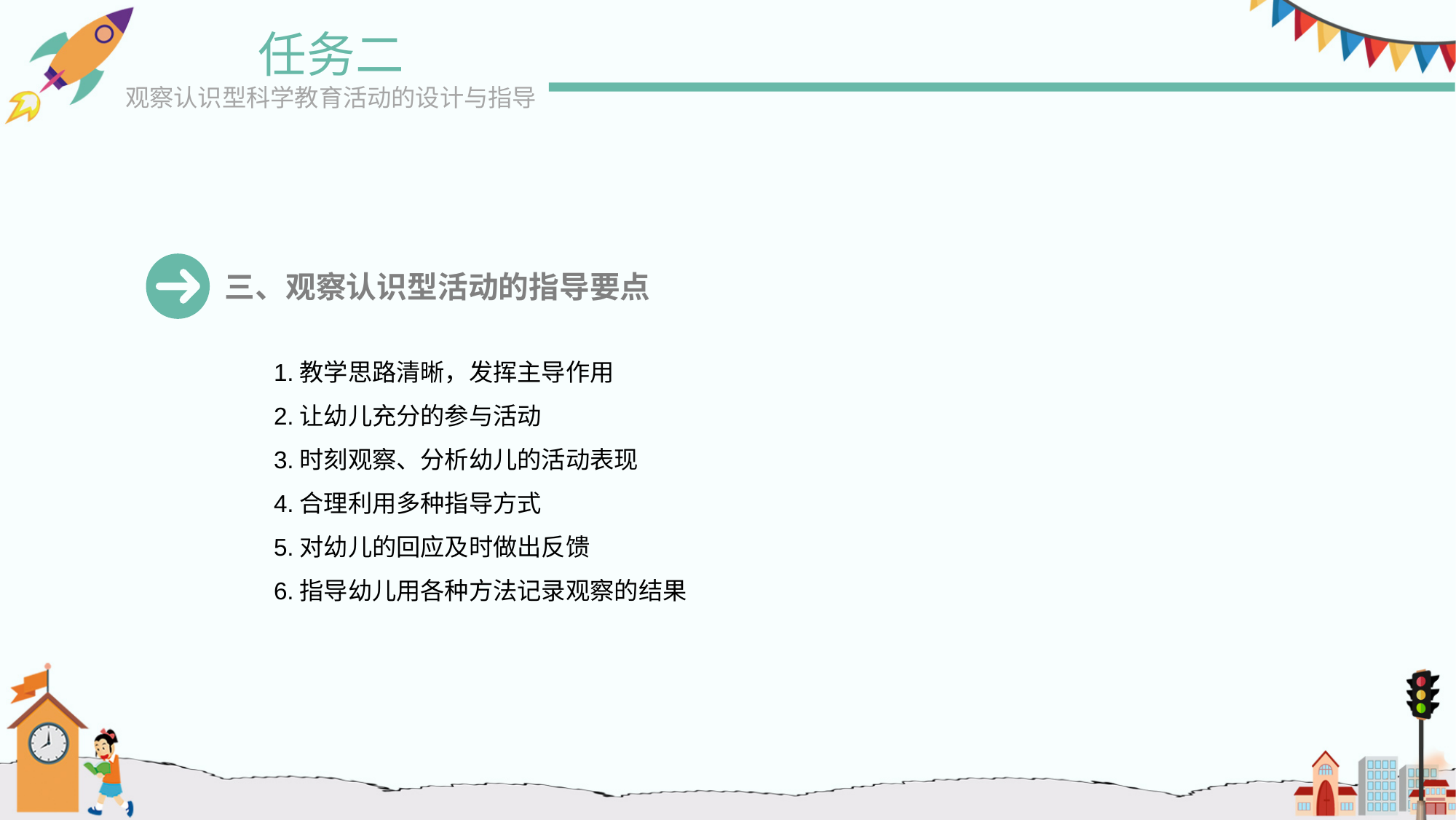

任务二
观察认识型科学教育活动的设计与指导

三、观察认识型活动的指导要点
1.教学思路清晰，发挥主导作用
2.让幼儿充分的参与活动
3.时刻观察、分析幼儿的活动表现
4.合理利用多种指导方式
5.对幼儿的回应及时做出反馈
6.指导幼儿用各种方法记录观察的结果